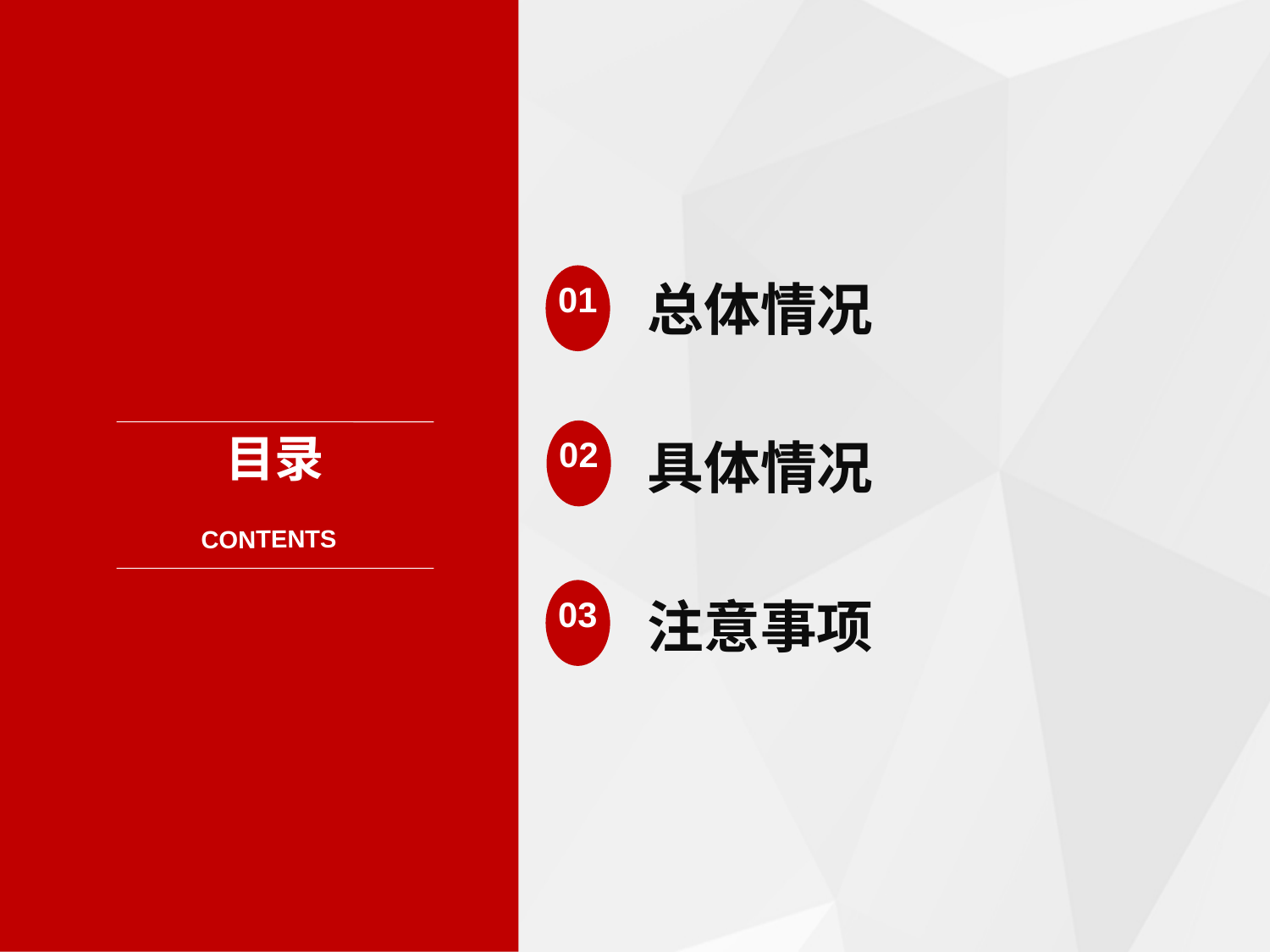

01
总体情况

02
目录

具体情况
CONTENTS

03
注意事项